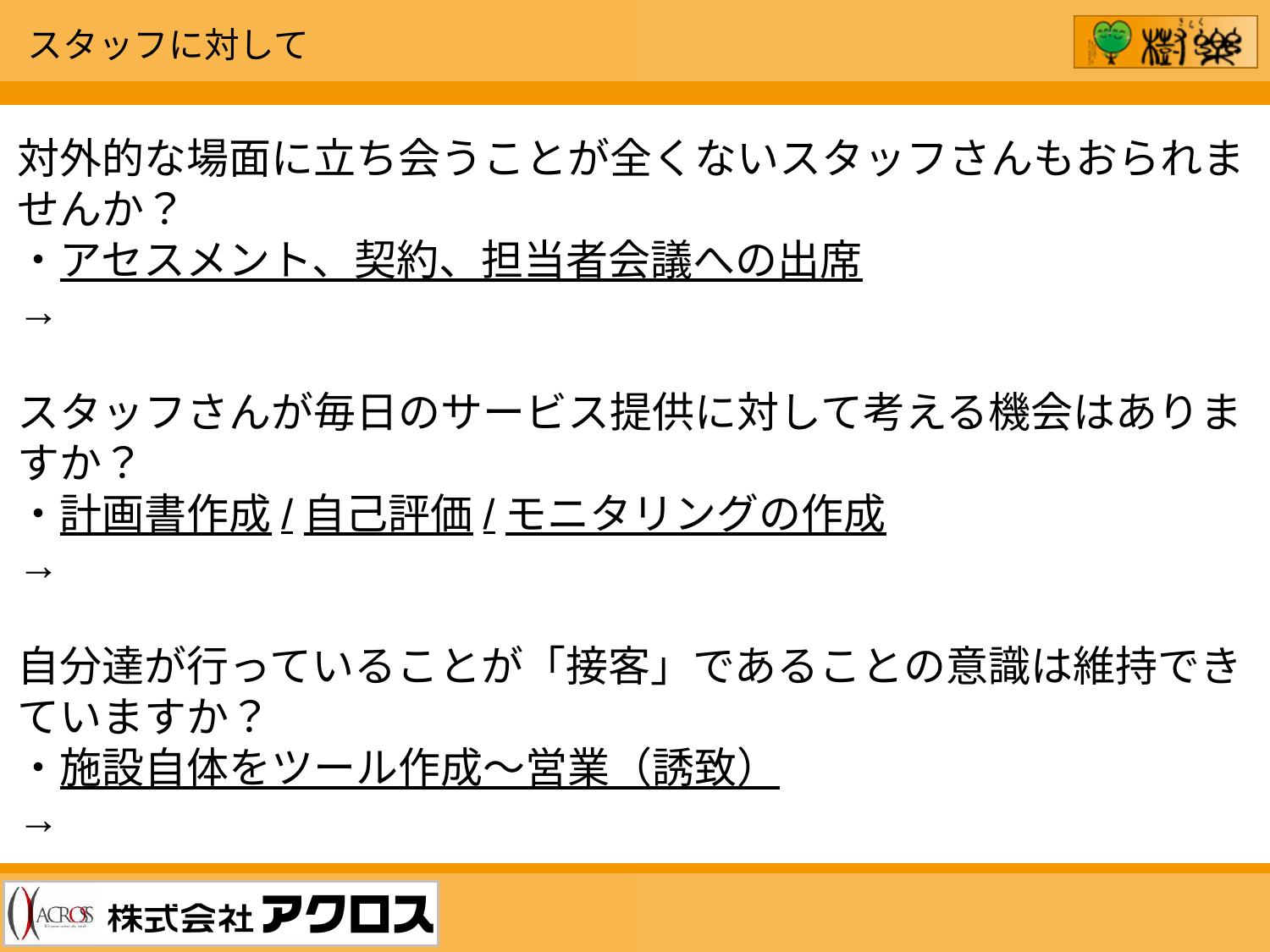

スタッフに対して
対外的な場面に立ち会うことが全くないスタッフさんもおられませんか？
・アセスメント、契約、担当者会議への出席
→

スタッフさんが毎日のサービス提供に対して考える機会はありますか？
・計画書作成/自己評価/モニタリングの作成
→

自分達が行っていることが「接客」であることの意識は維持できていますか？
・施設自体をツール作成～営業（誘致）
→